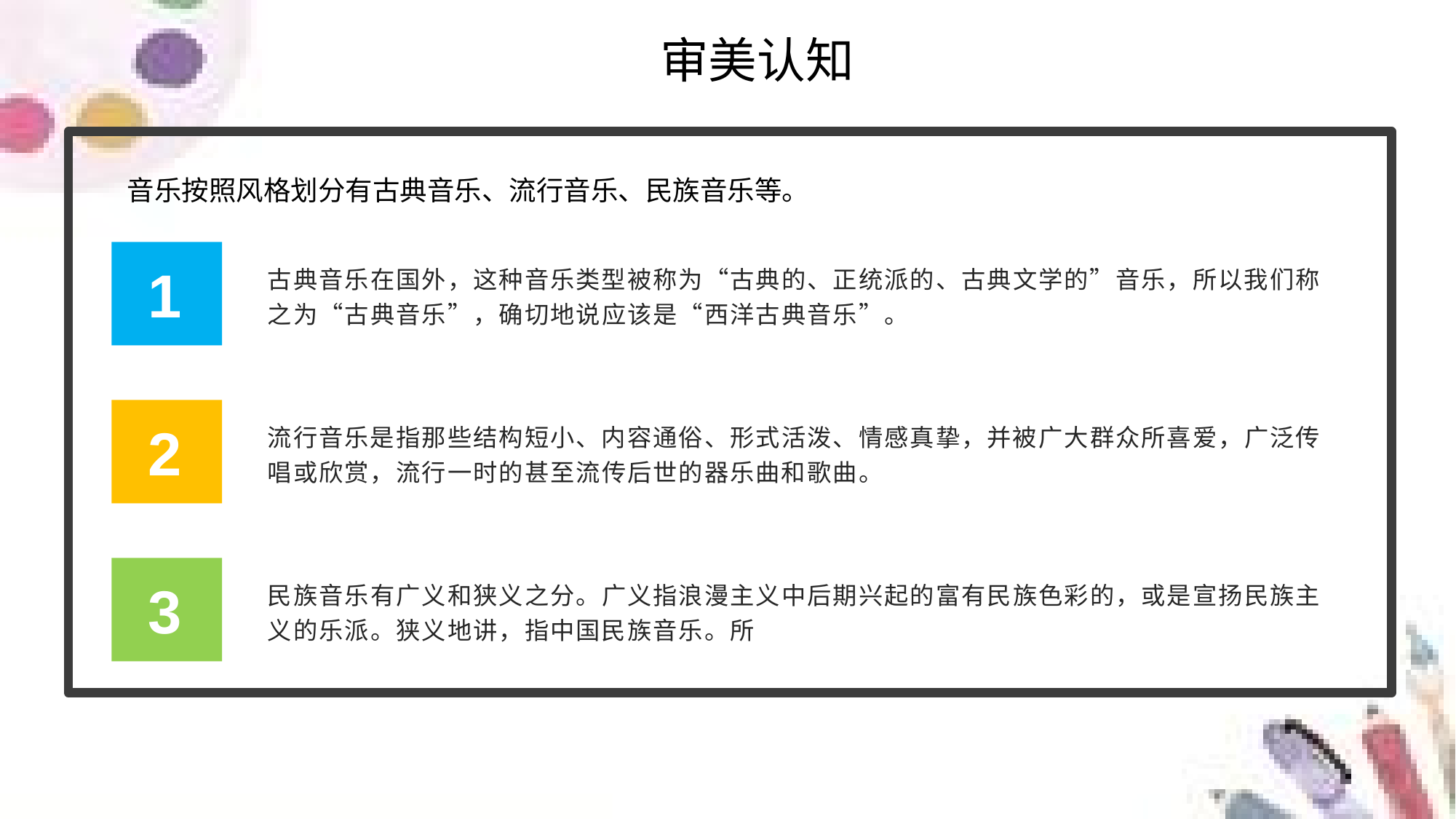

审美认知

音乐按照风格划分有古典音乐、流行音乐、民族音乐等。

古典音乐在国外，这种音乐类型被称为“古典的、正统派的、古典文学的”音乐，所以我们称之为“古典音乐”，确切地说应该是“西洋古典音乐”。
1

流行音乐是指那些结构短小、内容通俗、形式活泼、情感真挚，并被广大群众所喜爱，广泛传唱或欣赏，流行一时的甚至流传后世的器乐曲和歌曲。
2

民族音乐有广义和狭义之分。广义指浪漫主义中后期兴起的富有民族色彩的，或是宣扬民族主义的乐派。狭义地讲，指中国民族音乐。所
3